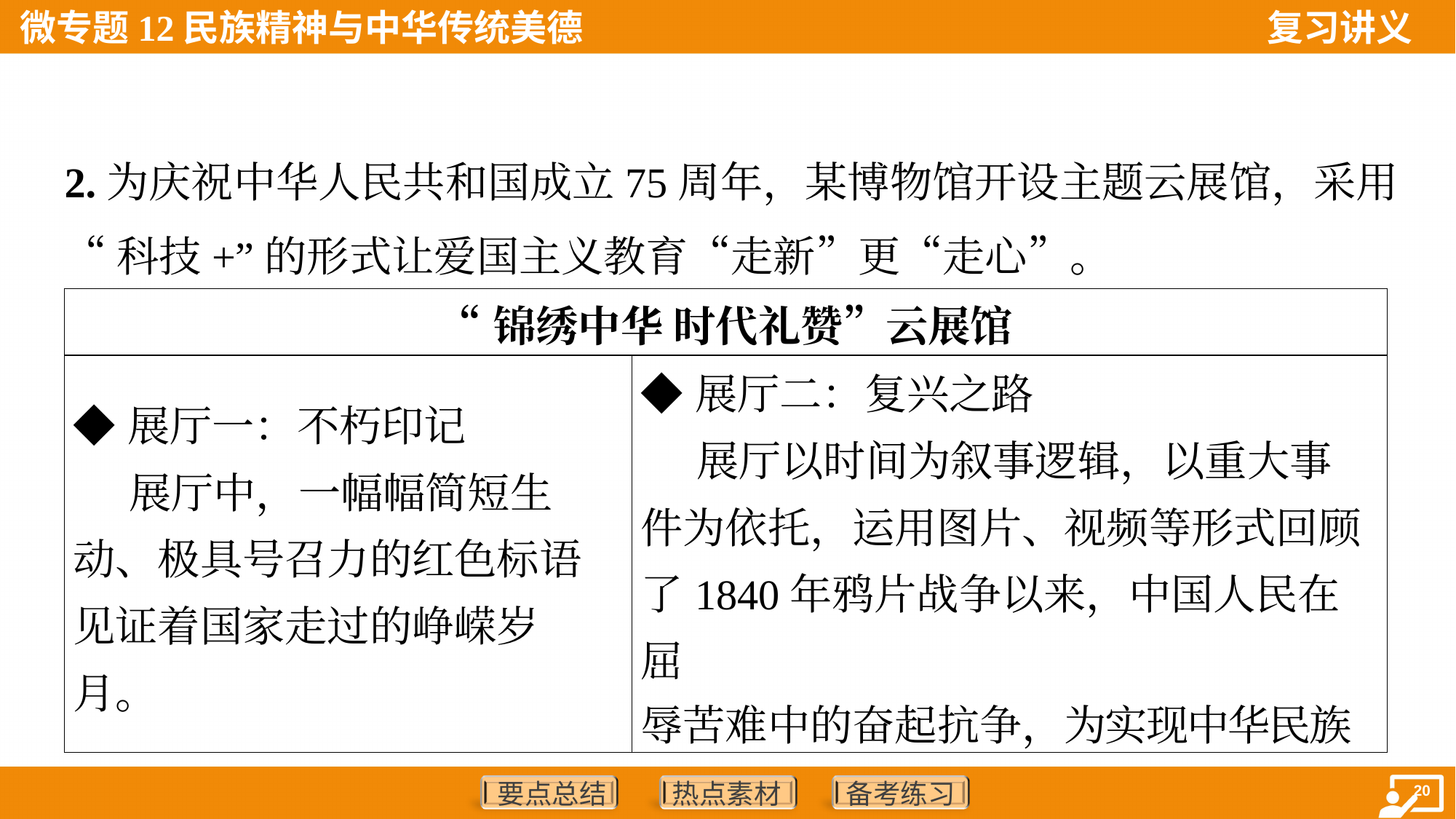

2.为庆祝中华人民共和国成立75周年，某博物馆开设主题云展馆，采用
“科技+”的形式让爱国主义教育“走新”更“走心”。
| “锦绣中华 时代礼赞”云展馆 |  |
| --- | --- |
| ◆展厅一：不朽印记 展厅中，一幅幅简短生 动、极具号召力的红色标语 见证着国家走过的峥嵘岁月。 | ◆展厅二：复兴之路 展厅以时间为叙事逻辑，以重大事 件为依托，运用图片、视频等形式回顾 了1840年鸦片战争以来，中国人民在屈 辱苦难中的奋起抗争，为实现中华民族 |